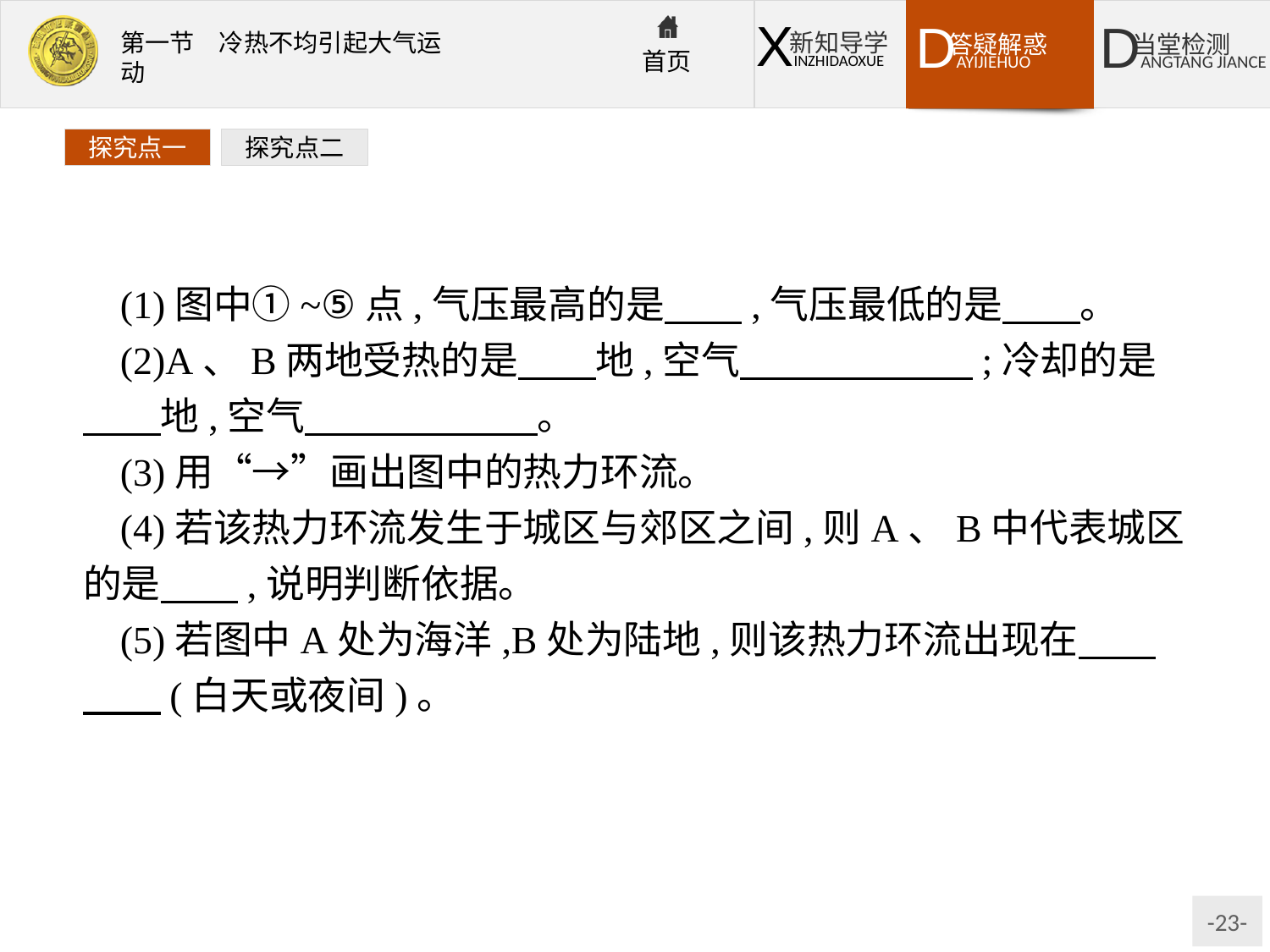

探究点一
探究点二
(1)图中①~⑤点,气压最高的是　　,气压最低的是　　。
(2)A、B两地受热的是　　地,空气　　　　　　;冷却的是　　地,空气　　　　　　。
(3)用“→”画出图中的热力环流。
(4)若该热力环流发生于城区与郊区之间,则A、B中代表城区的是　　,说明判断依据。
(5)若图中A处为海洋,B处为陆地,则该热力环流出现在　　　　(白天或夜间)。